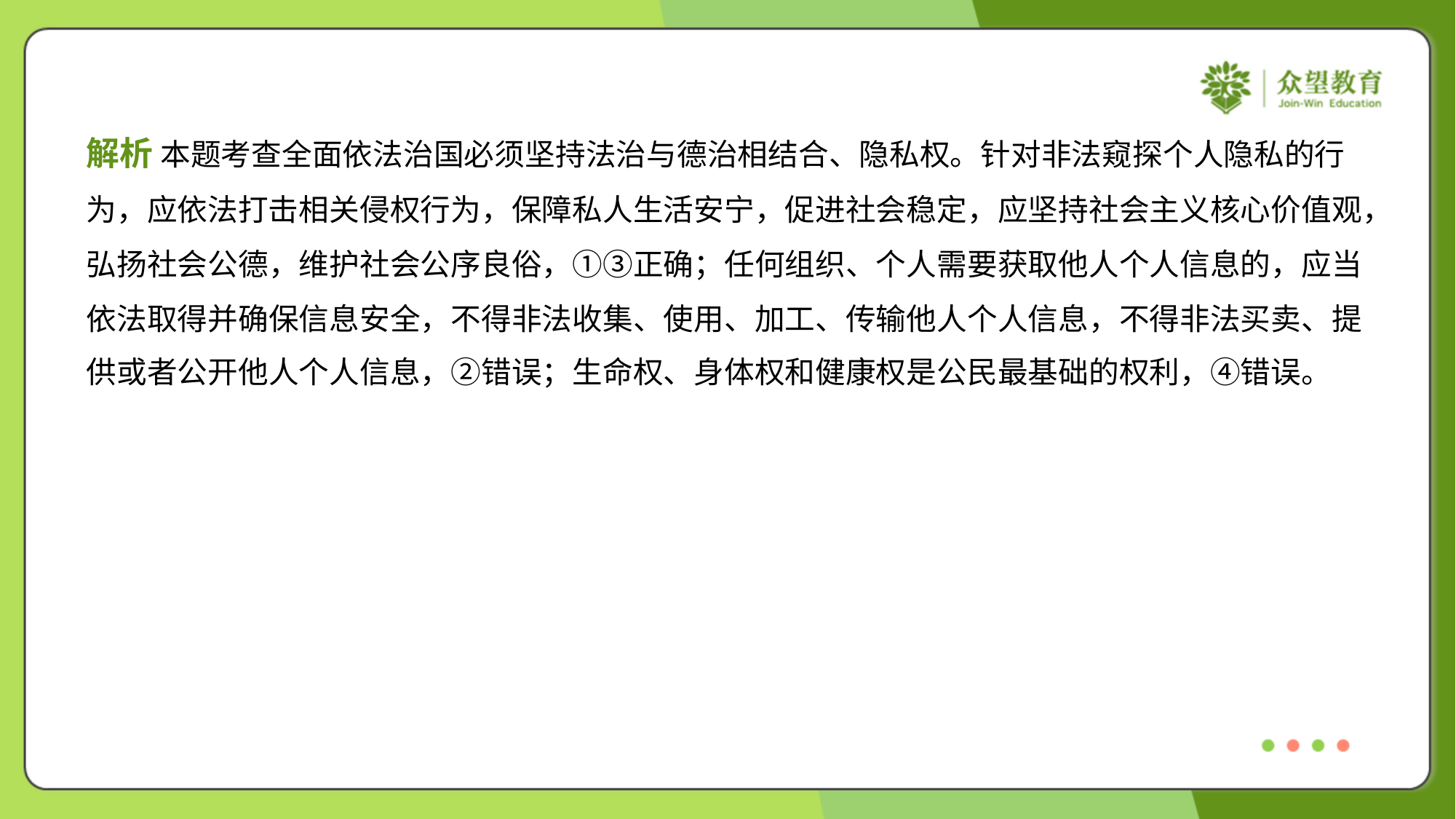

解析 本题考查全面依法治国必须坚持法治与德治相结合、隐私权。针对非法窥探个人隐私的行
为，应依法打击相关侵权行为，保障私人生活安宁，促进社会稳定，应坚持社会主义核心价值观，
弘扬社会公德，维护社会公序良俗，①③正确；任何组织、个人需要获取他人个人信息的，应当
依法取得并确保信息安全，不得非法收集、使用、加工、传输他人个人信息，不得非法买卖、提
供或者公开他人个人信息，②错误；生命权、身体权和健康权是公民最基础的权利，④错误。